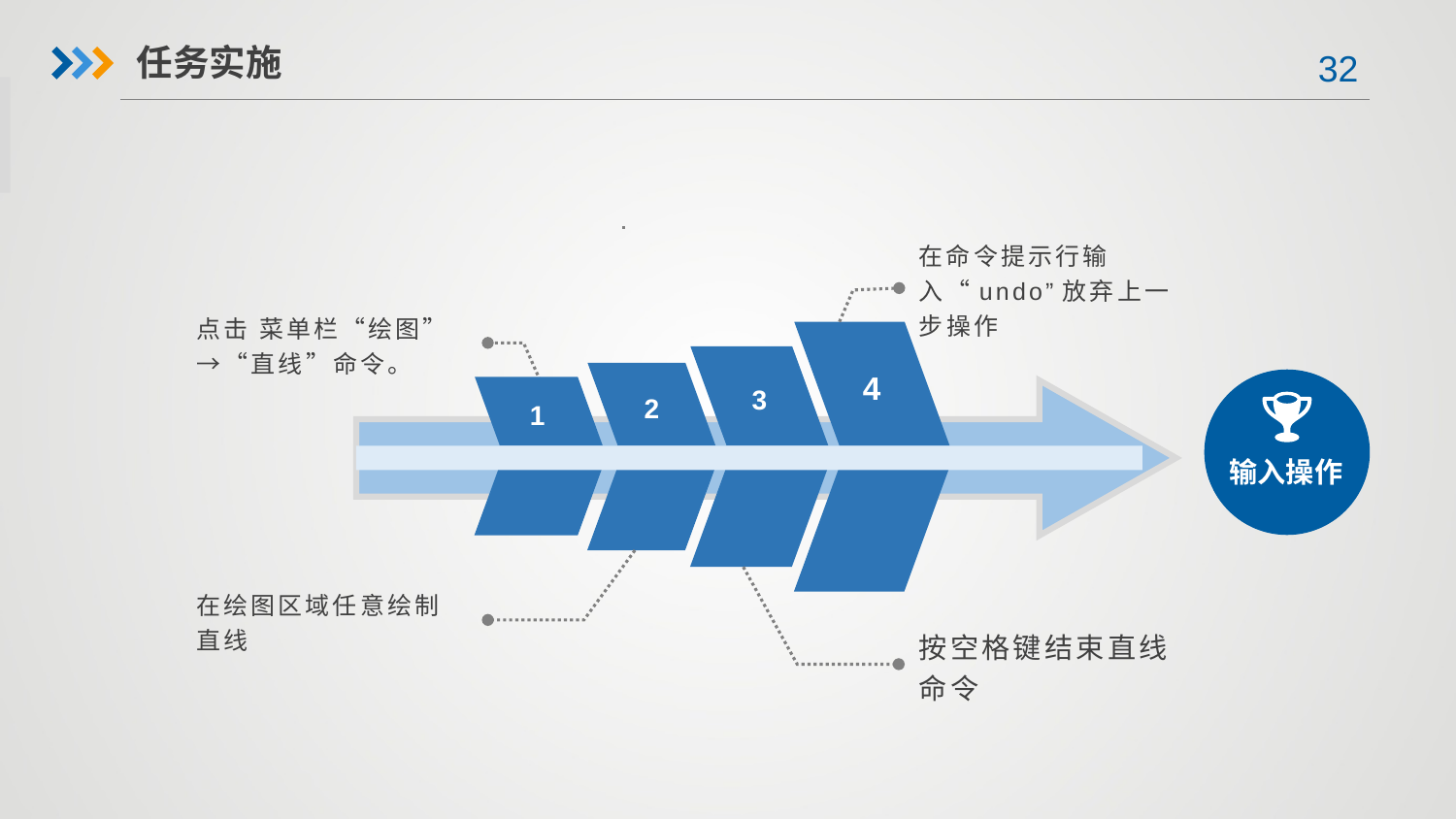

任务实施

在命令提示行输入“undo”放弃上一步操作

点击 菜单栏“绘图”→“直线”命令。

4
3

2

1

输入操作

在绘图区域任意绘制直线
按空格键结束直线命令